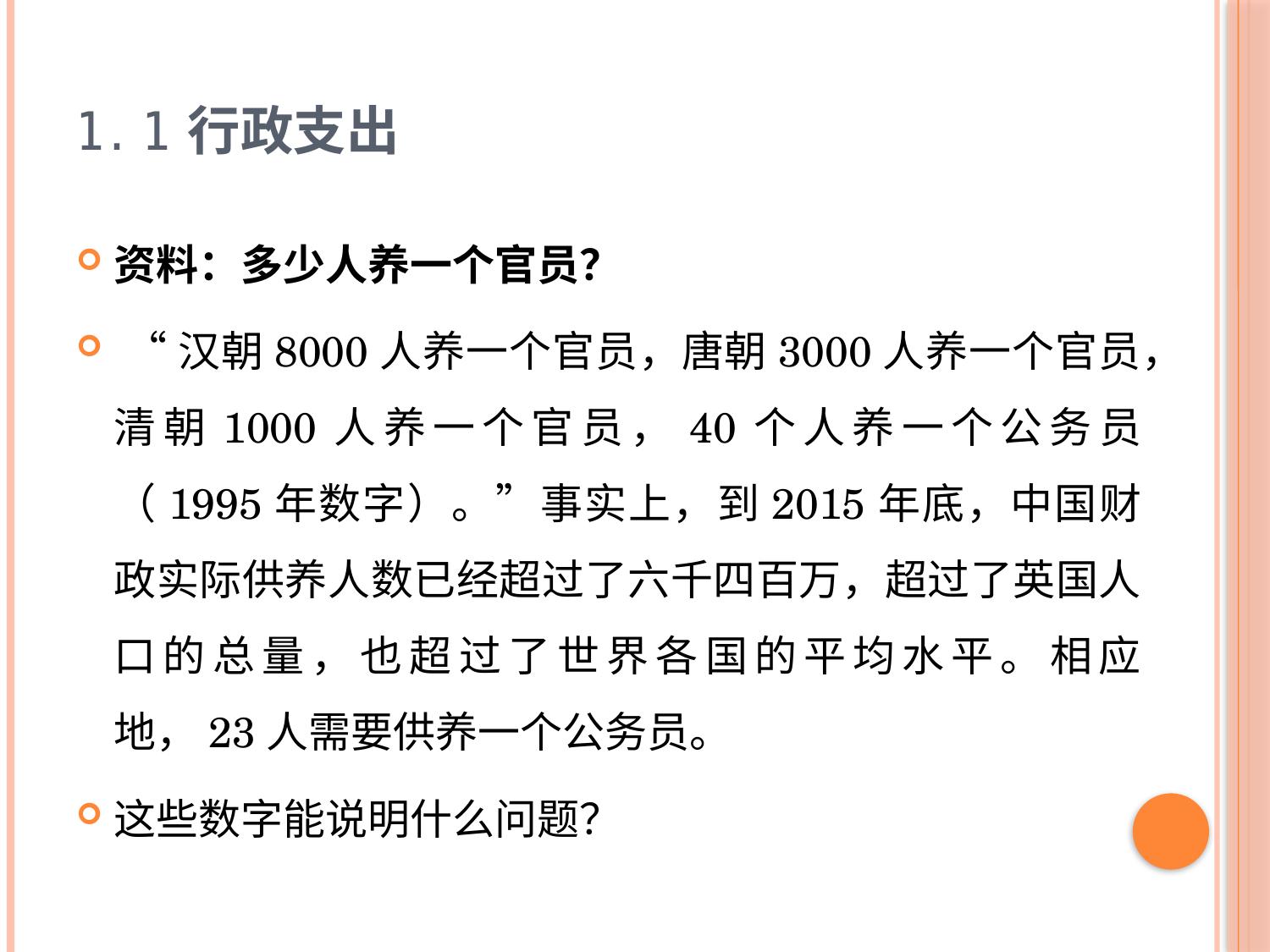

# 1. 1行政支出
资料：多少人养一个官员？
 “汉朝8000人养一个官员，唐朝3000人养一个官员，清朝1000人养一个官员，40个人养一个公务员（1995年数字）。”事实上，到2015年底，中国财政实际供养人数已经超过了六千四百万，超过了英国人口的总量，也超过了世界各国的平均水平。相应地，23人需要供养一个公务员。
这些数字能说明什么问题？